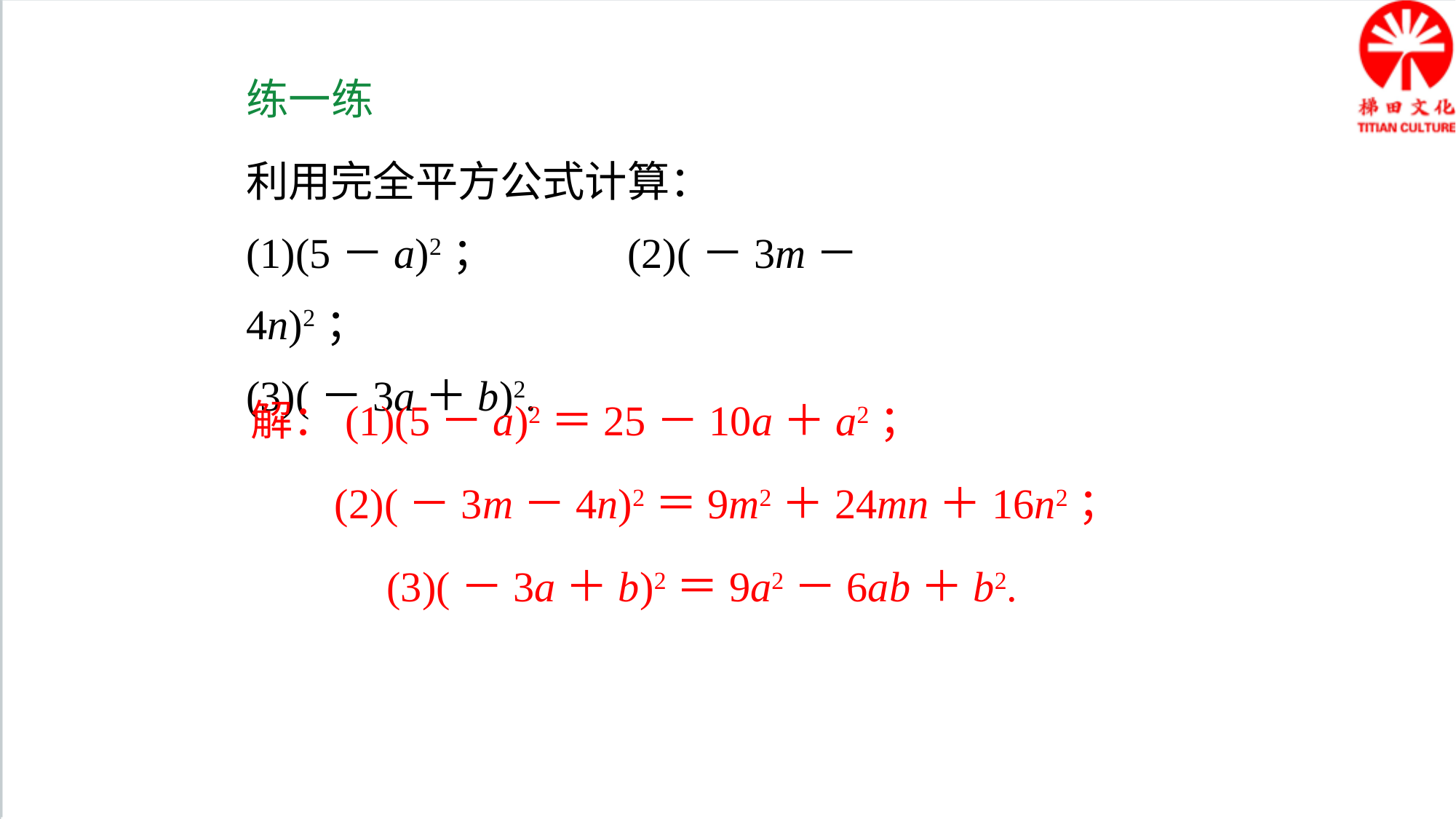

练一练
利用完全平方公式计算：
(1)(5－a)2；             (2)(－3m－4n)2；
(3)(－3a＋b)2.
解：(1)(5－a)2＝25－10a＋a2；
(2)(－3m－4n)2＝9m2＋24mn＋16n2；
(3)(－3a＋b)2＝9a2－6ab＋b2.